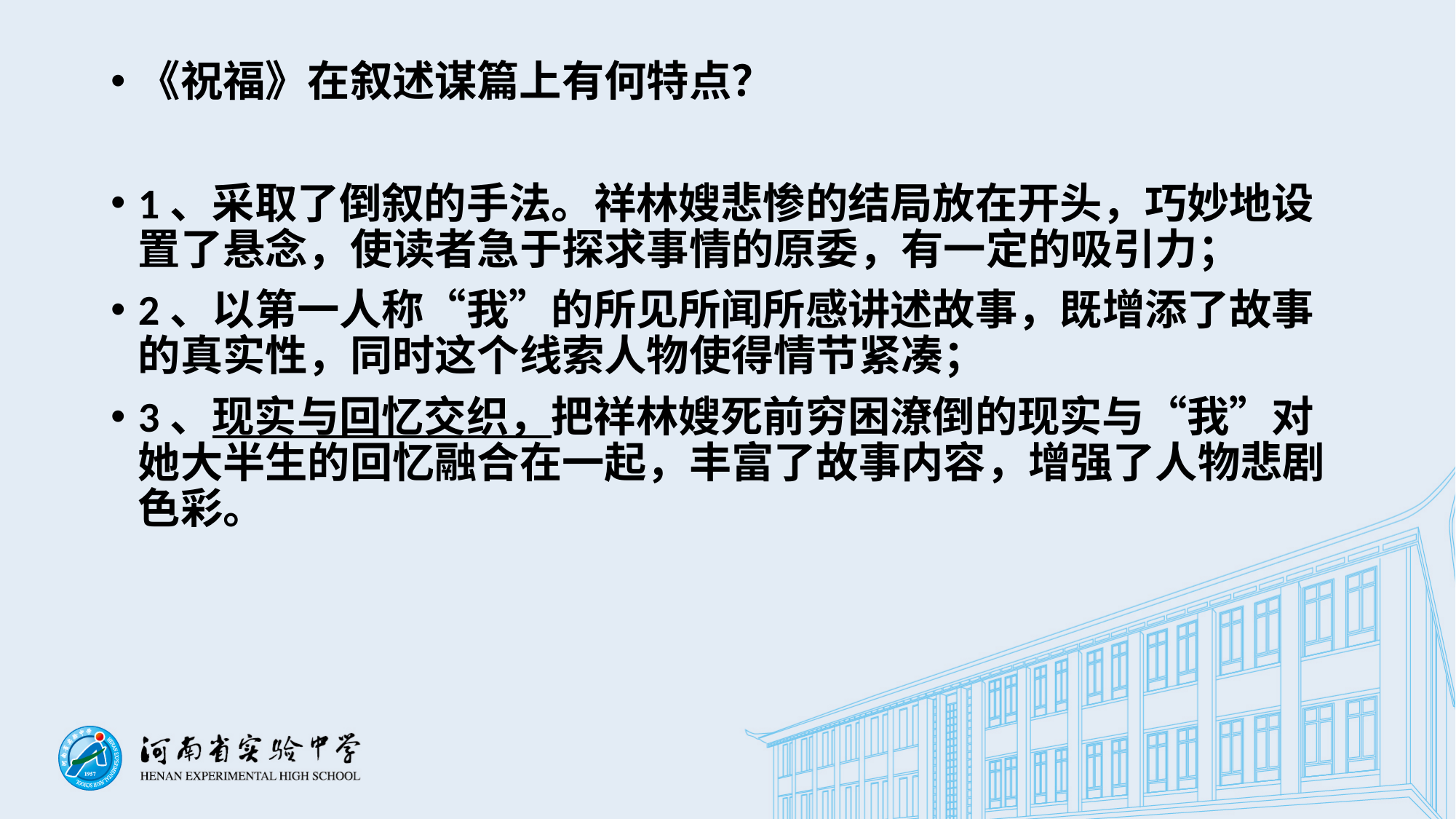

《祝福》在叙述谋篇上有何特点？

1、采取了倒叙的手法。祥林嫂悲惨的结局放在开头，巧妙地设置了悬念，使读者急于探求事情的原委，有一定的吸引力；
2、以第一人称“我”的所见所闻所感讲述故事，既增添了故事的真实性，同时这个线索人物使得情节紧凑；
3、现实与回忆交织，把祥林嫂死前穷困潦倒的现实与“我”对她大半生的回忆融合在一起，丰富了故事内容，增强了人物悲剧色彩。